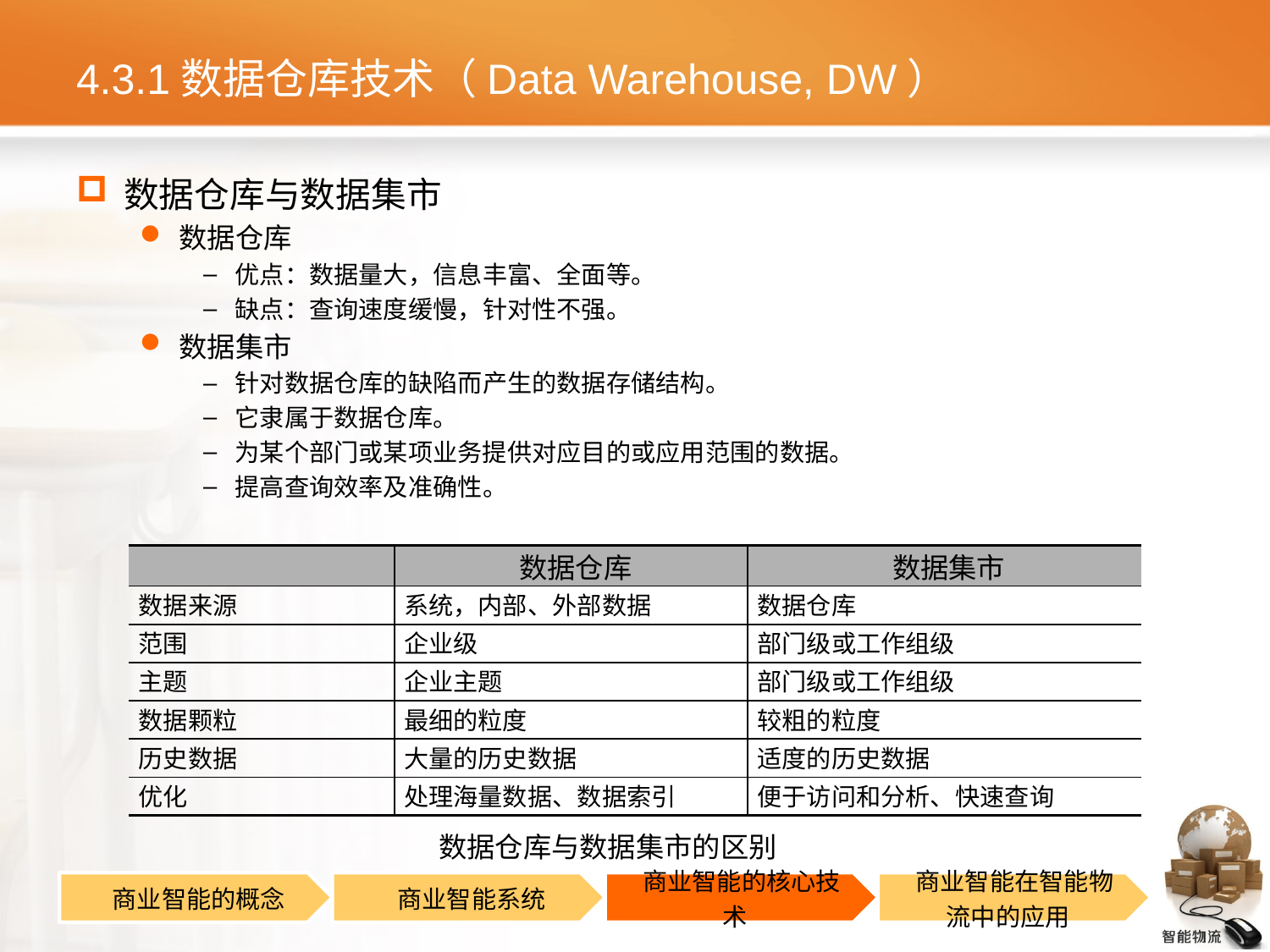

# 4.3.1数据仓库技术（Data Warehouse, DW）
数据仓库与数据集市
数据仓库
优点：数据量大，信息丰富、全面等。
缺点：查询速度缓慢，针对性不强。
数据集市
针对数据仓库的缺陷而产生的数据存储结构。
它隶属于数据仓库。
为某个部门或某项业务提供对应目的或应用范围的数据。
提高查询效率及准确性。

|  | 数据仓库 | 数据集市 |
| --- | --- | --- |
| 数据来源 | 系统，内部、外部数据 | 数据仓库 |
| 范围 | 企业级 | 部门级或工作组级 |
| 主题 | 企业主题 | 部门级或工作组级 |
| 数据颗粒 | 最细的粒度 | 较粗的粒度 |
| 历史数据 | 大量的历史数据 | 适度的历史数据 |
| 优化 | 处理海量数据、数据索引 | 便于访问和分析、快速查询 |
数据仓库与数据集市的区别